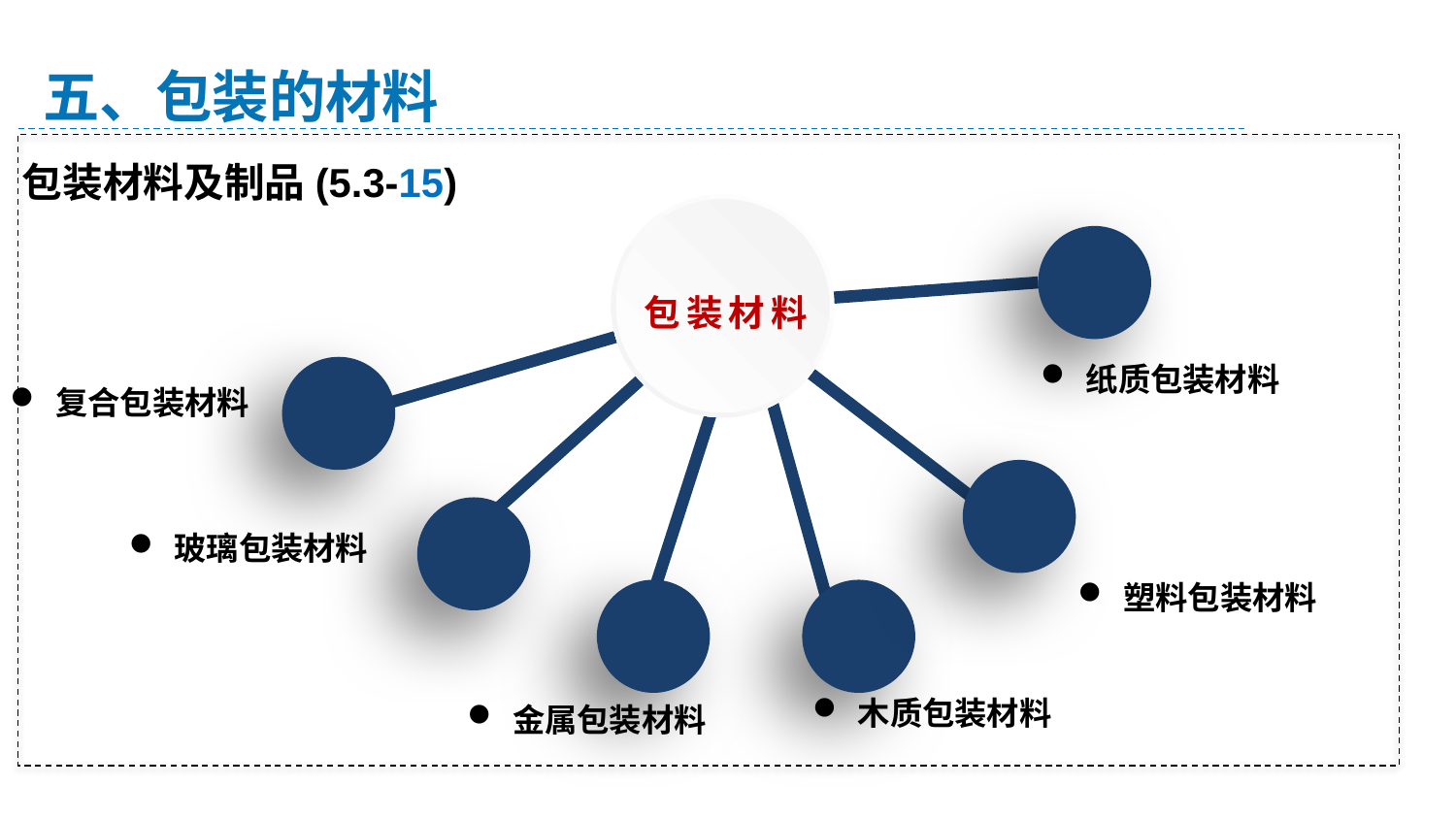

五、包装的材料

包装材料及制品(5.3-15)

包装材料

纸质包装材料

复合包装材料

玻璃包装材料
塑料包装材料

木质包装材料
金属包装材料